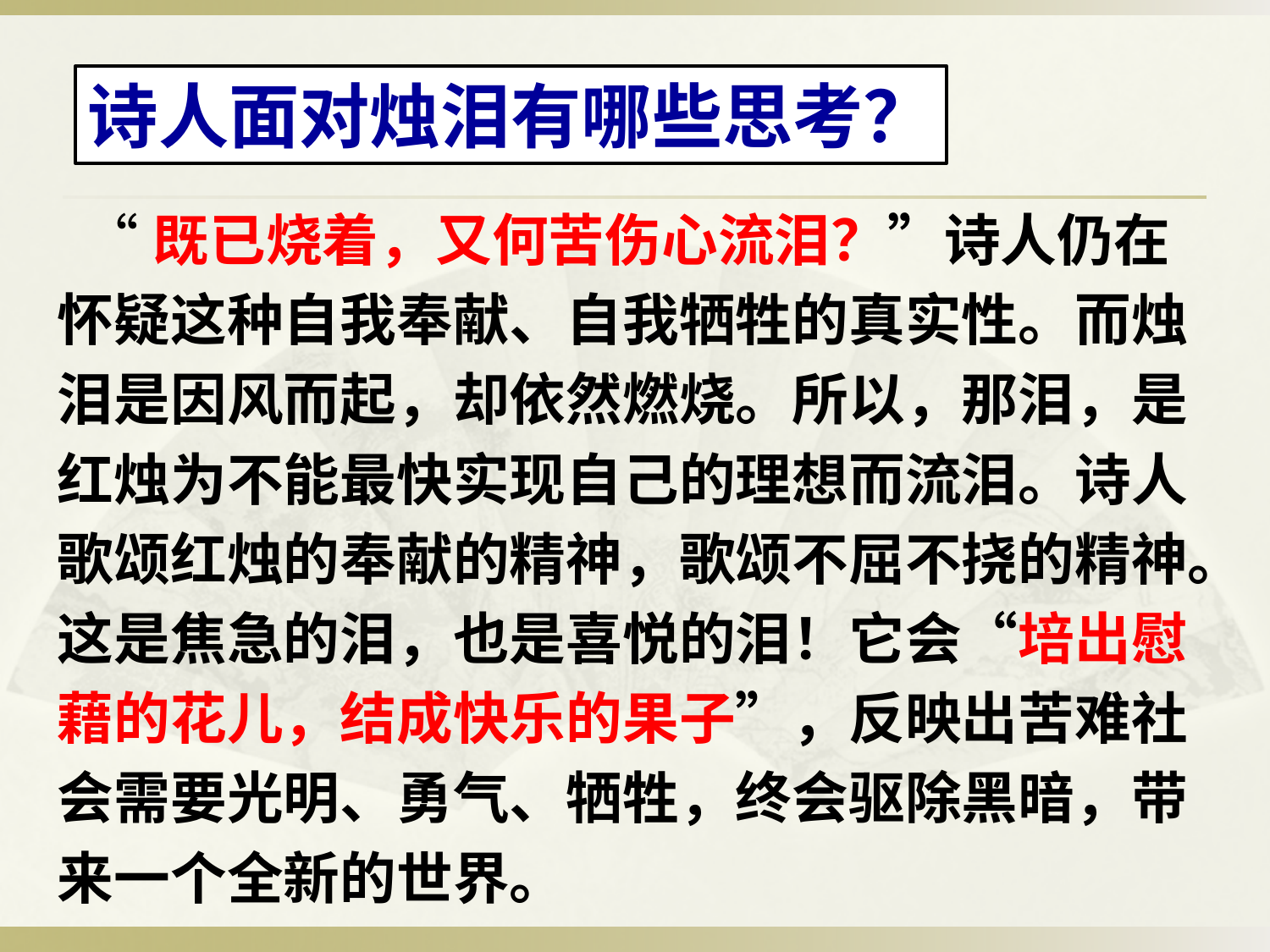

诗人面对烛泪有哪些思考？
  “既已烧着，又何苦伤心流泪？”诗人仍在怀疑这种自我奉献、自我牺牲的真实性。而烛泪是因风而起，却依然燃烧。所以，那泪，是红烛为不能最快实现自己的理想而流泪。诗人歌颂红烛的奉献的精神，歌颂不屈不挠的精神。这是焦急的泪，也是喜悦的泪！它会“培出慰藉的花儿，结成快乐的果子”，反映出苦难社会需要光明、勇气、牺牲，终会驱除黑暗，带来一个全新的世界。